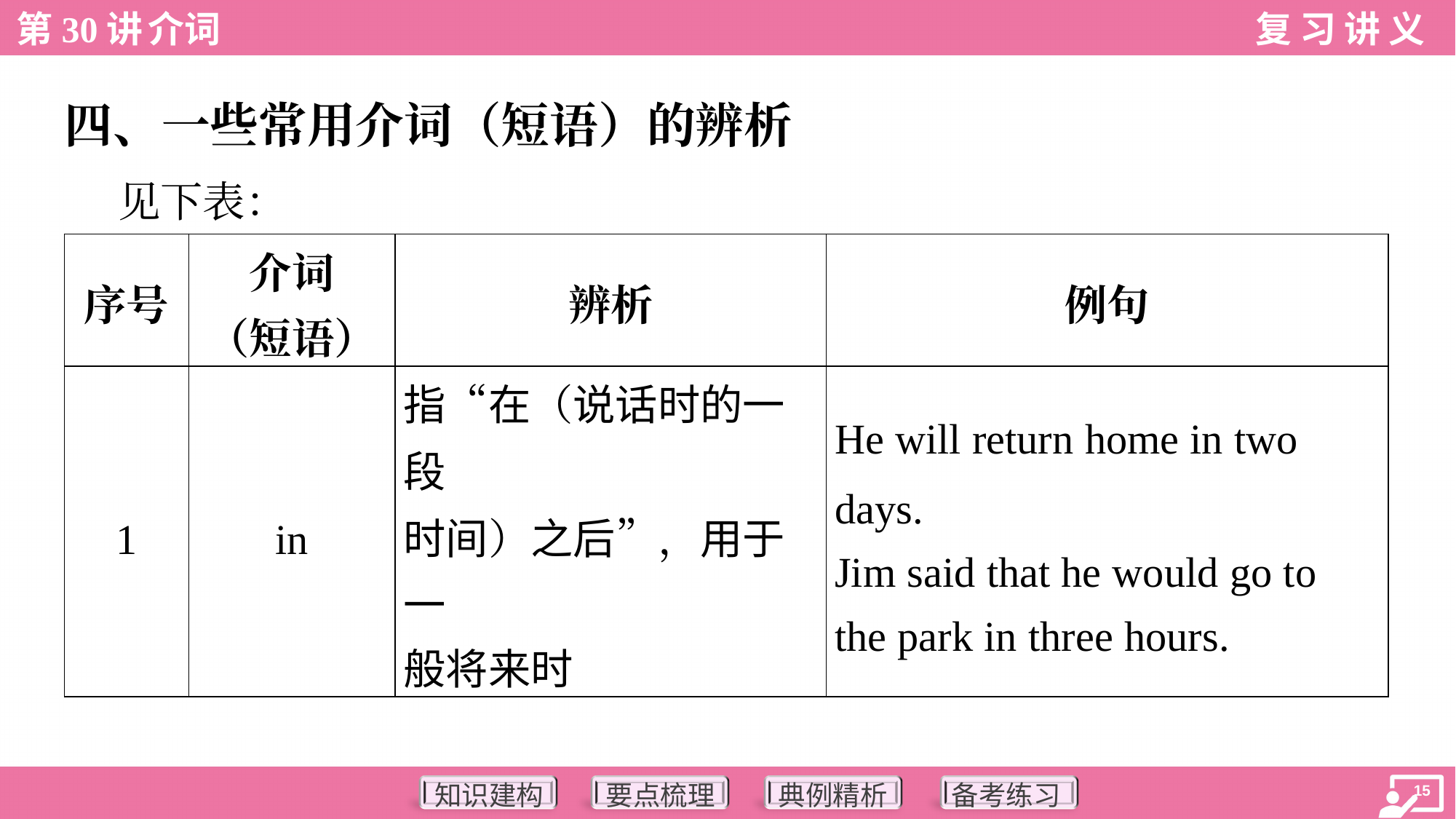

四、一些常用介词（短语）的辨析
    见下表：
| 序号 | 介词 （短语） | 辨析 | 例句 |
| --- | --- | --- | --- |
| 1 | in | 指“在（说话时的一段 时间）之后”，用于一 般将来时 | He will return home in two days. Jim said that he would go to the park in three hours. |